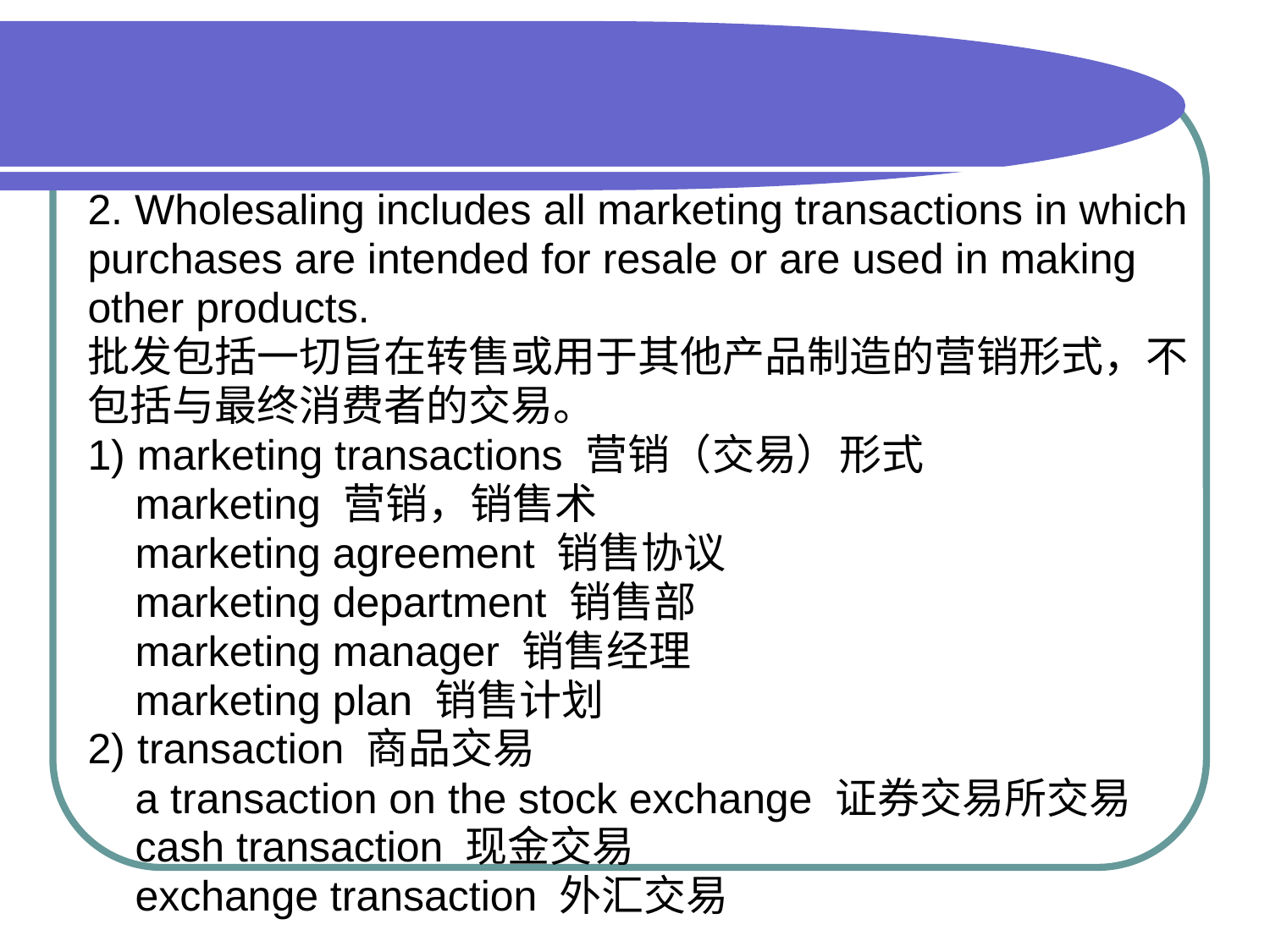

2. Wholesaling includes all marketing transactions in which
purchases are intended for resale or are used in making
other products.
批发包括一切旨在转售或用于其他产品制造的营销形式，不
包括与最终消费者的交易。
1) marketing transactions 营销（交易）形式
    marketing 营销，销售术
    marketing agreement 销售协议
    marketing department 销售部
    marketing manager 销售经理
    marketing plan 销售计划
2) transaction 商品交易
    a transaction on the stock exchange 证券交易所交易
    cash transaction 现金交易
    exchange transaction 外汇交易